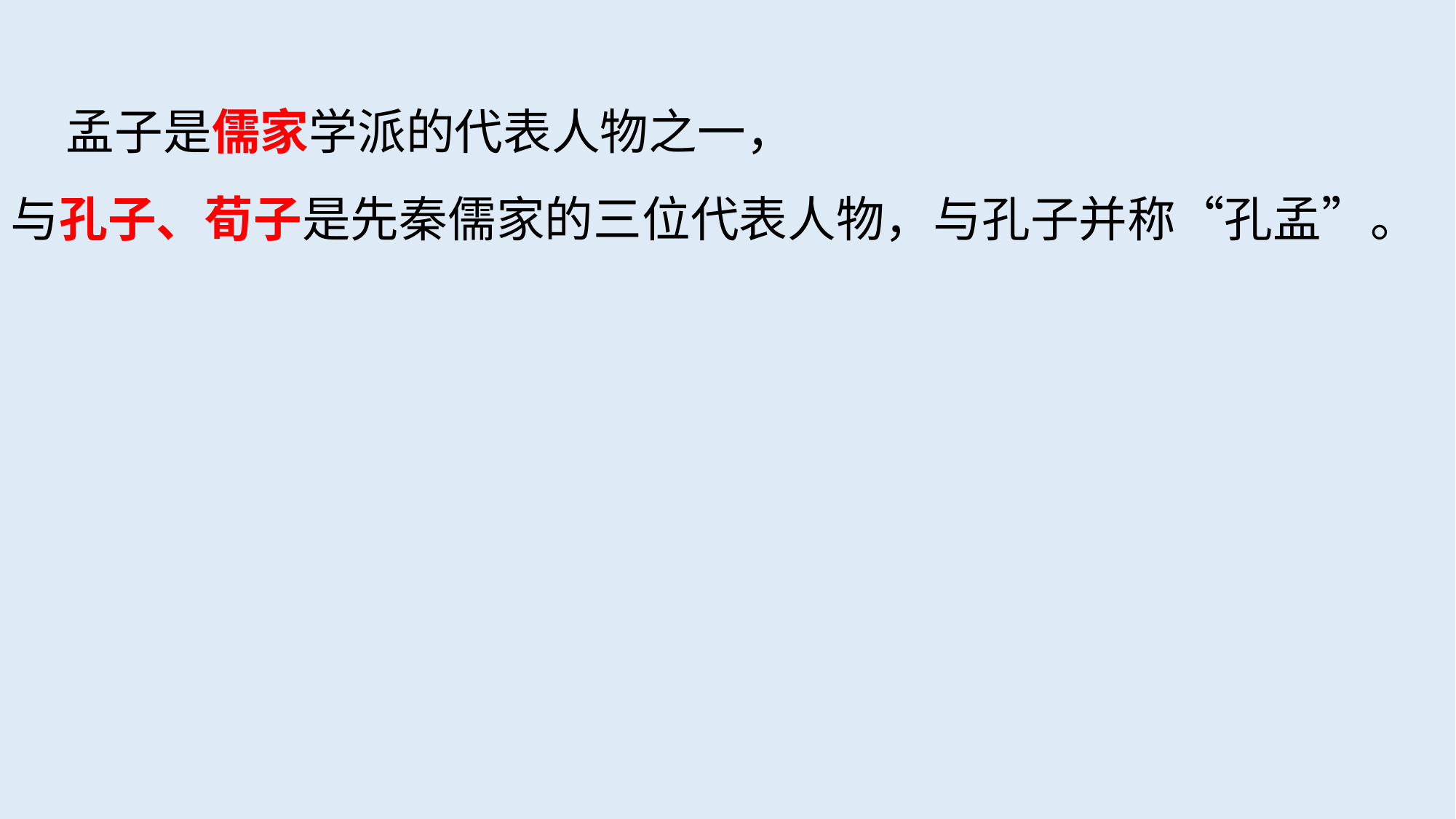

孟子是儒家学派的代表人物之一，
与孔子、荀子是先秦儒家的三位代表人物，与孔子并称“孔孟”。